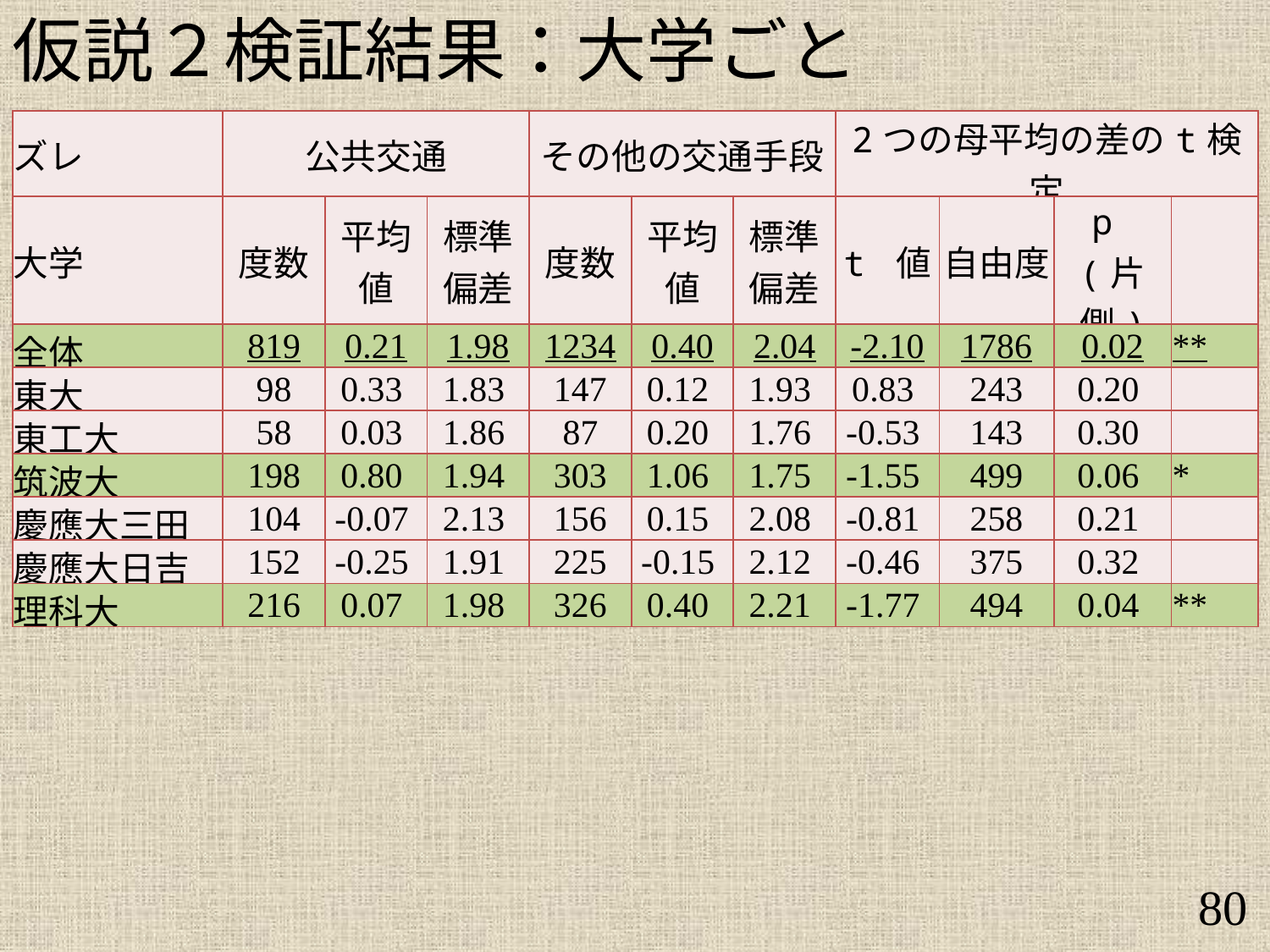

仮説２検証結果：大学ごと
| ズレ | 公共交通 |  |  | その他の交通手段 |  |  | 2つの母平均の差のt検定 |  |  |  |
| --- | --- | --- | --- | --- | --- | --- | --- | --- | --- | --- |
| 大学 | 度数 | 平均値 | 標準偏差 | 度数 | 平均値 | 標準偏差 | t 値 | 自由度 | p (片側) |  |
| 全体 | 819 | 0.21 | 1.98 | 1234 | 0.40 | 2.04 | -2.10 | 1786 | 0.02 | \*\* |
| 東大 | 98 | 0.33 | 1.83 | 147 | 0.12 | 1.93 | 0.83 | 243 | 0.20 |  |
| 東工大 | 58 | 0.03 | 1.86 | 87 | 0.20 | 1.76 | -0.53 | 143 | 0.30 |  |
| 筑波大 | 198 | 0.80 | 1.94 | 303 | 1.06 | 1.75 | -1.55 | 499 | 0.06 | \* |
| 慶應大三田 | 104 | -0.07 | 2.13 | 156 | 0.15 | 2.08 | -0.81 | 258 | 0.21 |  |
| 慶應大日吉 | 152 | -0.25 | 1.91 | 225 | -0.15 | 2.12 | -0.46 | 375 | 0.32 |  |
| 理科大 | 216 | 0.07 | 1.98 | 326 | 0.40 | 2.21 | -1.77 | 494 | 0.04 | \*\* |
80